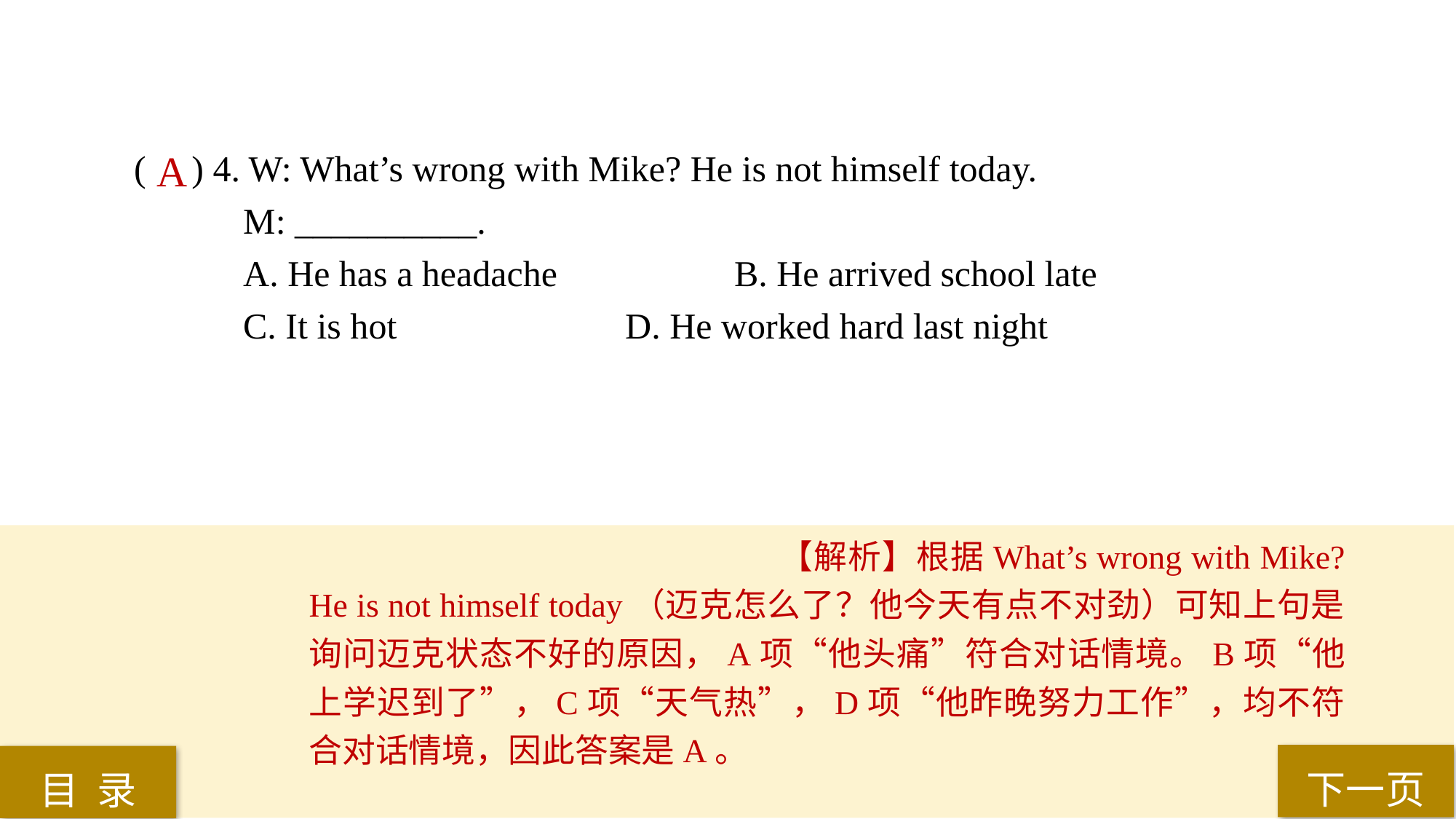

(     ) 4. W: What’s wrong with Mike? He is not himself today.
M: __________.
A. He has a headache 		B. He arrived school late
C. It is hot 			D. He worked hard last night
A
【解析】根据What’s wrong with Mike? He is not himself today（迈克怎么了？他今天有点不对劲）可知上句是询问迈克状态不好的原因，A项“他头痛”符合对话情境。B项“他上学迟到了”，C项“天气热”，D项“他昨晚努力工作”，均不符合对话情境，因此答案是A。